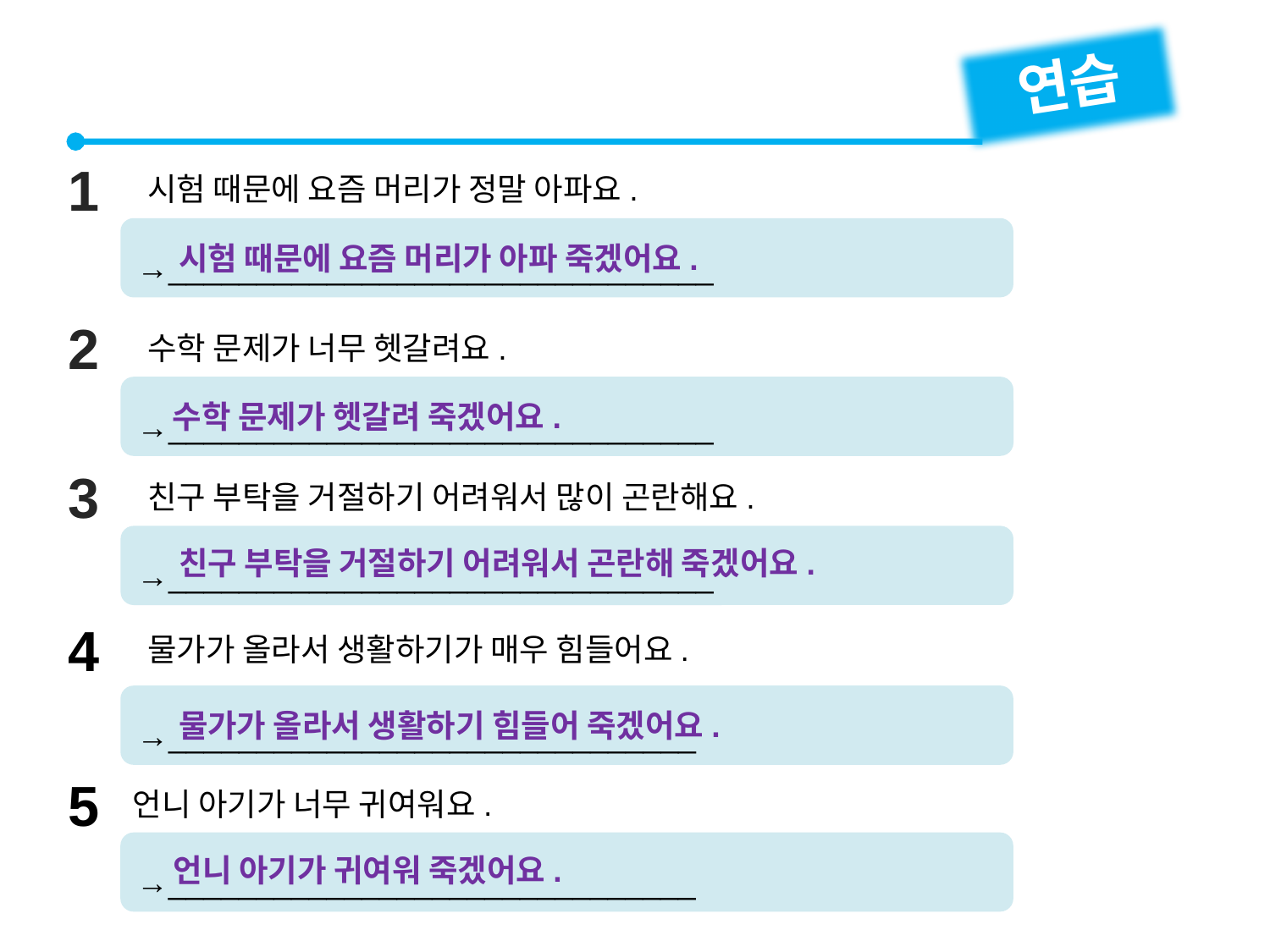

연습
1
시험 때문에 요즘 머리가 정말 아파요.
→_______________________________
시험 때문에 요즘 머리가 아파 죽겠어요.
2
수학 문제가 너무 헷갈려요.
→_______________________________
수학 문제가 헷갈려 죽겠어요.
3
친구 부탁을 거절하기 어려워서 많이 곤란해요.
→_______________________________
친구 부탁을 거절하기 어려워서 곤란해 죽겠어요.
4
물가가 올라서 생활하기가 매우 힘들어요.
→______________________________
물가가 올라서 생활하기 힘들어 죽겠어요.
5
언니 아기가 너무 귀여워요.
→______________________________
언니 아기가 귀여워 죽겠어요.